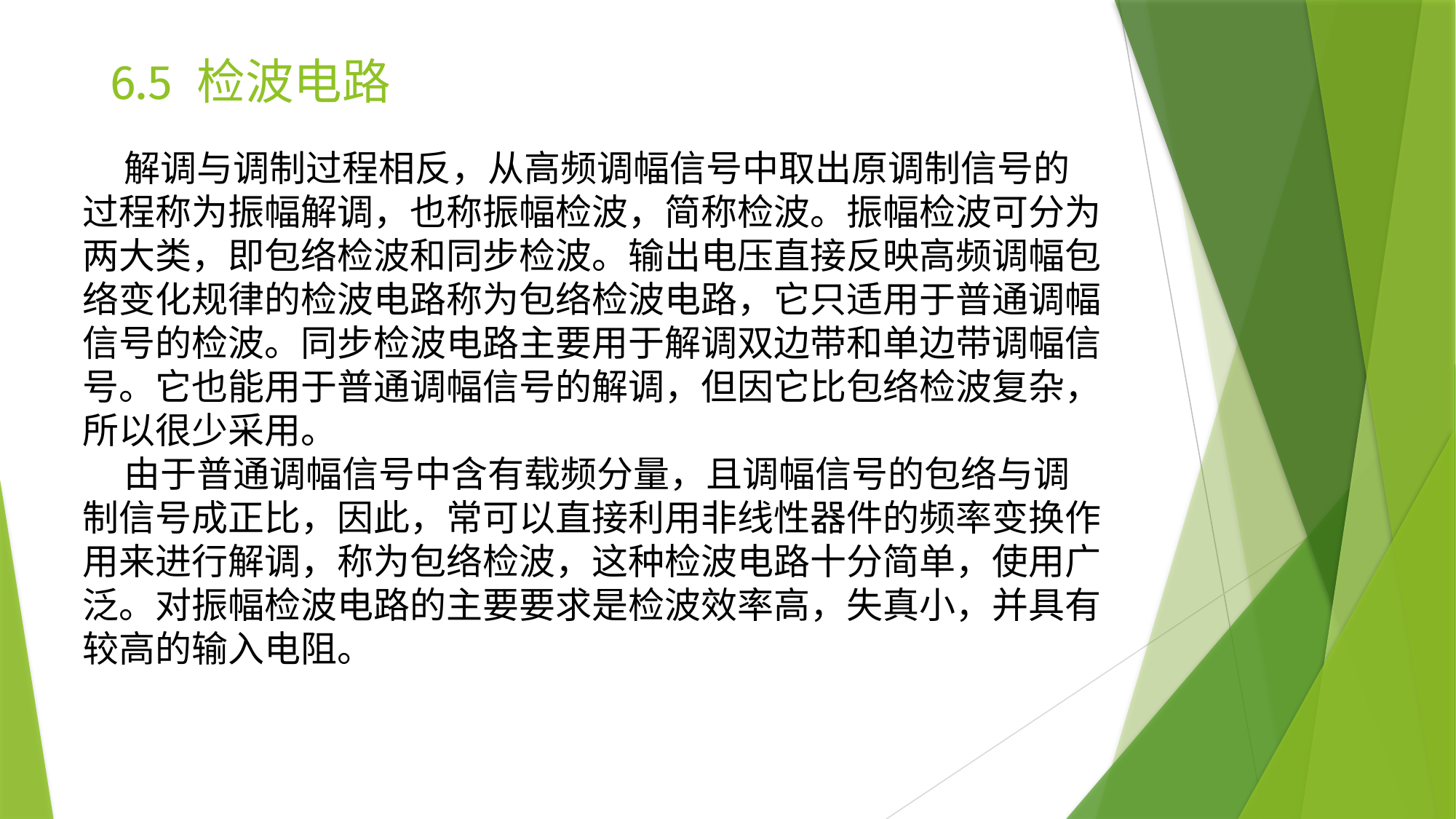

6.5 检波电路
    解调与调制过程相反，从高频调幅信号中取出原调制信号的过程称为振幅解调，也称振幅检波，简称检波。振幅检波可分为两大类，即包络检波和同步检波。输出电压直接反映高频调幅包络变化规律的检波电路称为包络检波电路，它只适用于普通调幅信号的检波。同步检波电路主要用于解调双边带和单边带调幅信号。它也能用于普通调幅信号的解调，但因它比包络检波复杂，所以很少采用。
    由于普通调幅信号中含有载频分量，且调幅信号的包络与调制信号成正比，因此，常可以直接利用非线性器件的频率变换作用来进行解调，称为包络检波，这种检波电路十分简单，使用广泛。对振幅检波电路的主要要求是检波效率高，失真小，并具有较高的输入电阻。